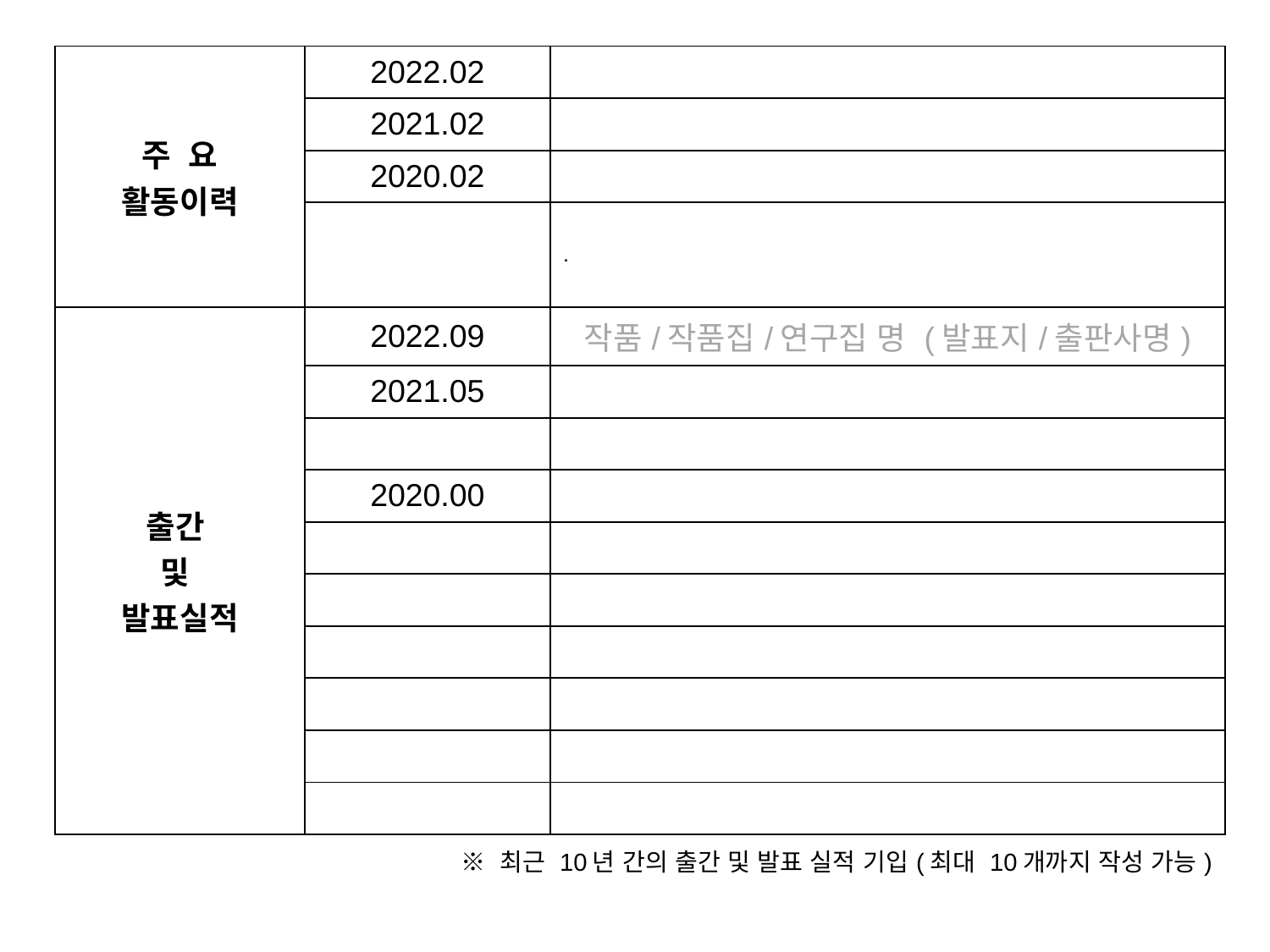

| 주 요 활동이력 | 2022.02 |  |
| --- | --- | --- |
|  | 2021.02 |  |
|  | 2020.02 |  |
|  |  | . |
| 출간 및 발표실적 | 2022.09 | 작품/작품집/연구집 명 (발표지/출판사명) |
|  | 2021.05 |  |
|  |  |  |
|  | 2020.00 |  |
|  |  |  |
|  |  |  |
|  |  |  |
|  |  |  |
|  |  |  |
|  |  |  |
| ※ 최근 10년 간의 출간 및 발표 실적 기입(최대 10개까지 작성 가능) |  |  |